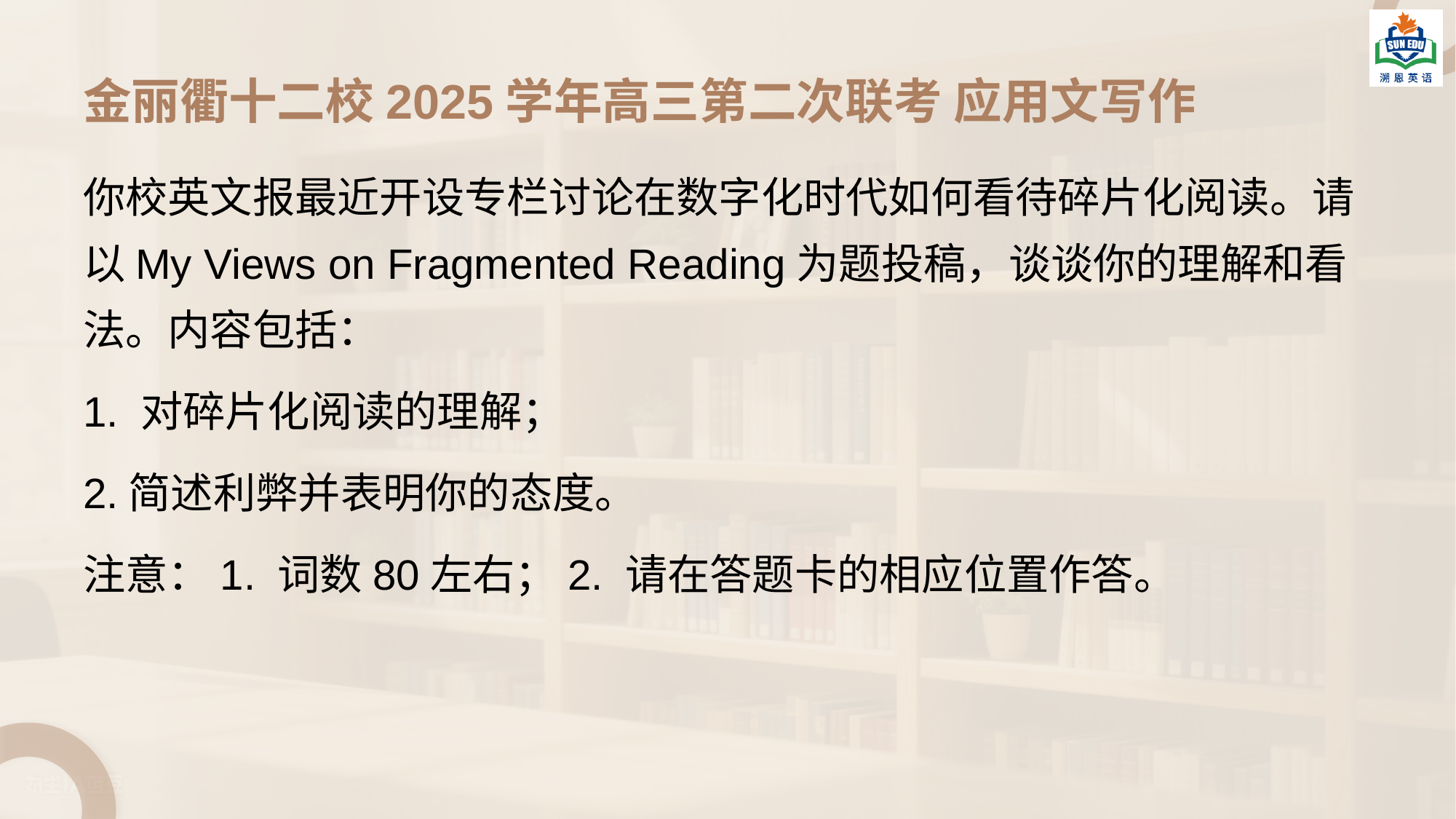

# 金丽衢十二校2025学年高三第二次联考 应用文写作
你校英文报最近开设专栏讨论在数字化时代如何看待碎片化阅读。请以My Views on Fragmented Reading为题投稿，谈谈你的理解和看法。内容包括：
1. 对碎片化阅读的理解；
2.简述利弊并表明你的态度。
注意：1. 词数80左右；2. 请在答题卡的相应位置作答。